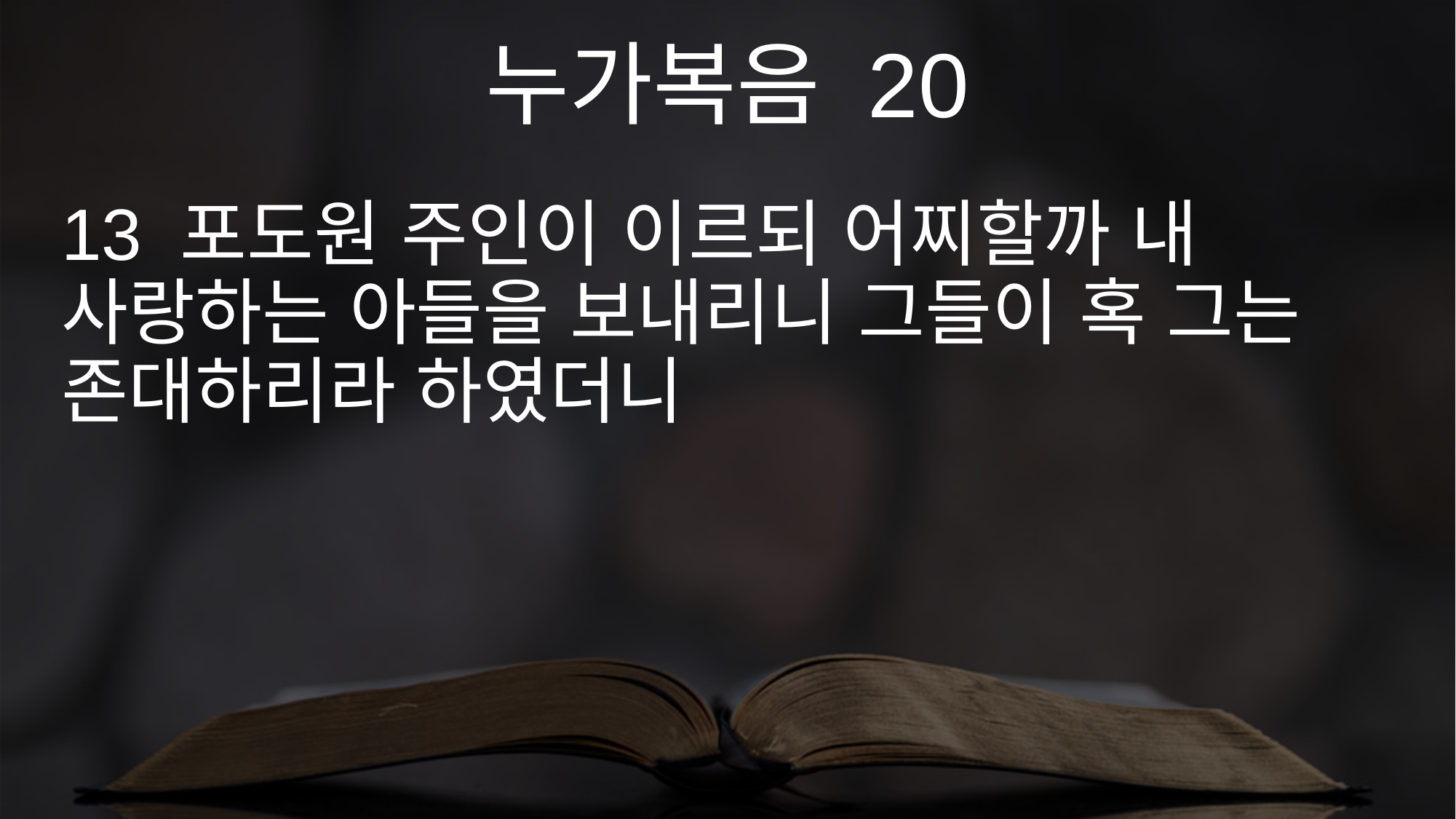

누가복음 20
13 포도원 주인이 이르되 어찌할까 내 사랑하는 아들을 보내리니 그들이 혹 그는 존대하리라 하였더니